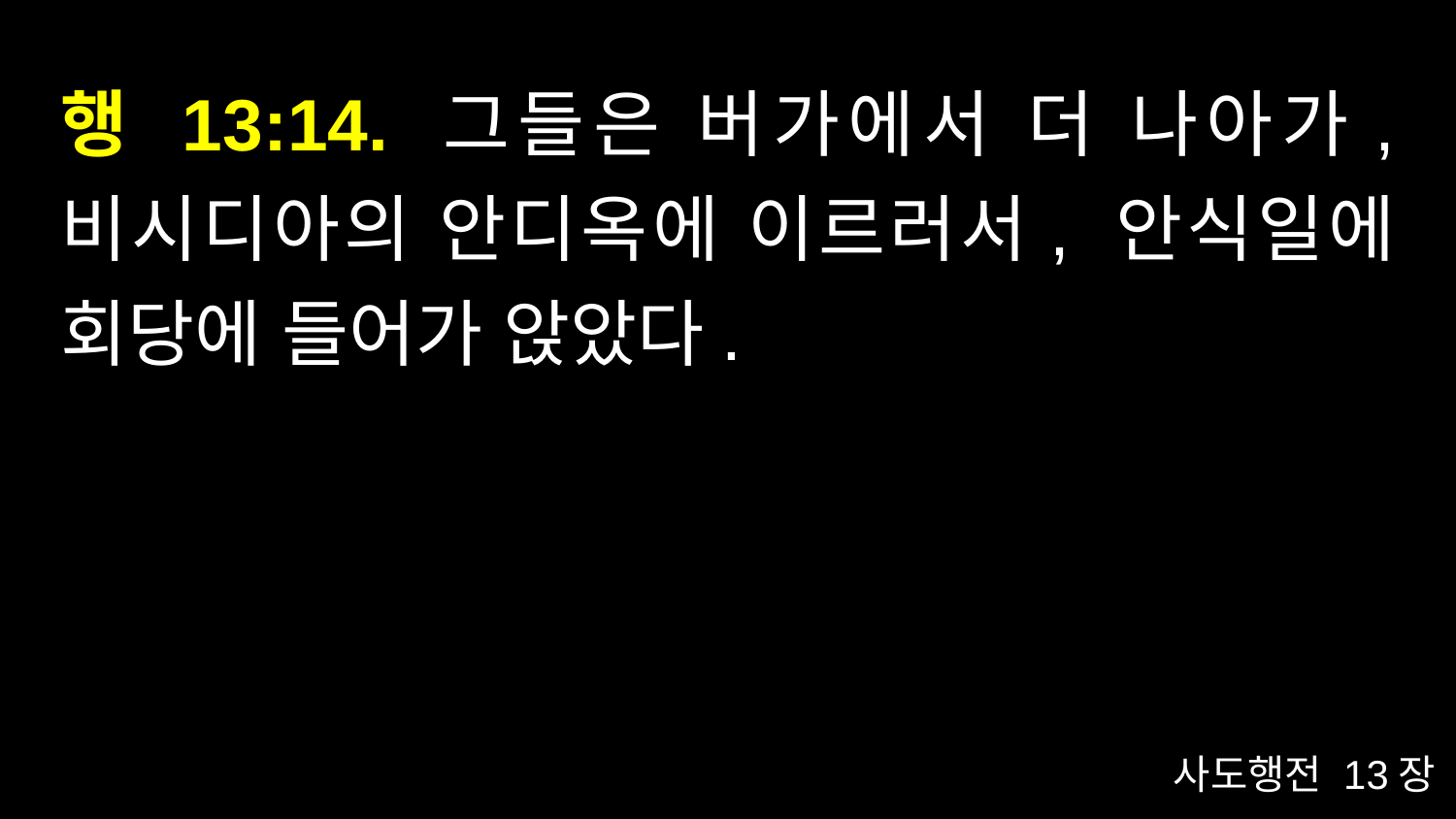

# 행 13:14. 그들은 버가에서 더 나아가, 비시디아의 안디옥에 이르러서, 안식일에 회당에 들어가 앉았다.
사도행전 13장